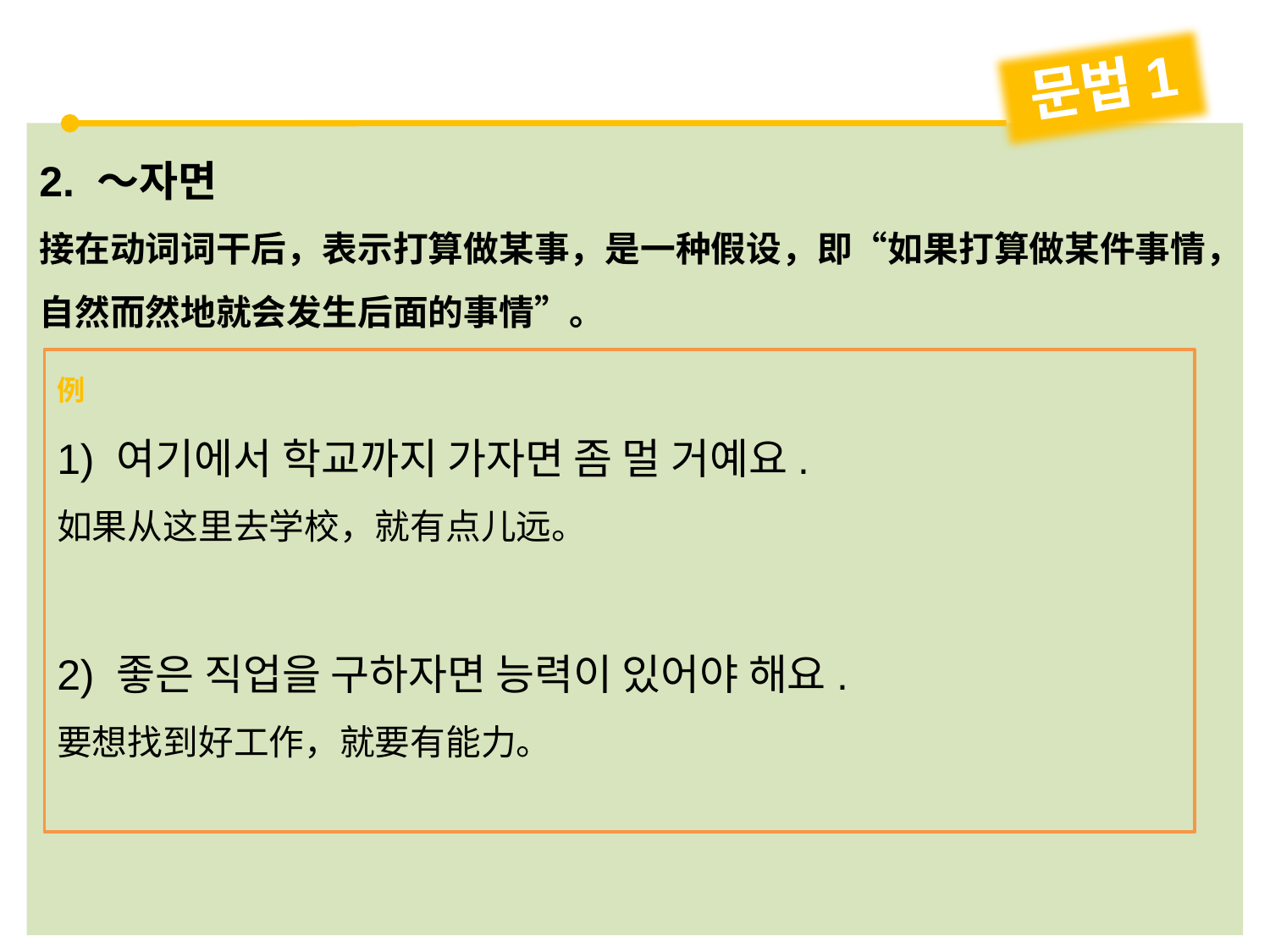

문법1
2. ～자면
接在动词词干后，表示打算做某事，是一种假设，即“如果打算做某件事情，自然而然地就会发生后面的事情”。

例
1) 여기에서 학교까지 가자면 좀 멀 거예요.
如果从这里去学校，就有点儿远。

2) 좋은 직업을 구하자면 능력이 있어야 해요.
要想找到好工作，就要有能力。